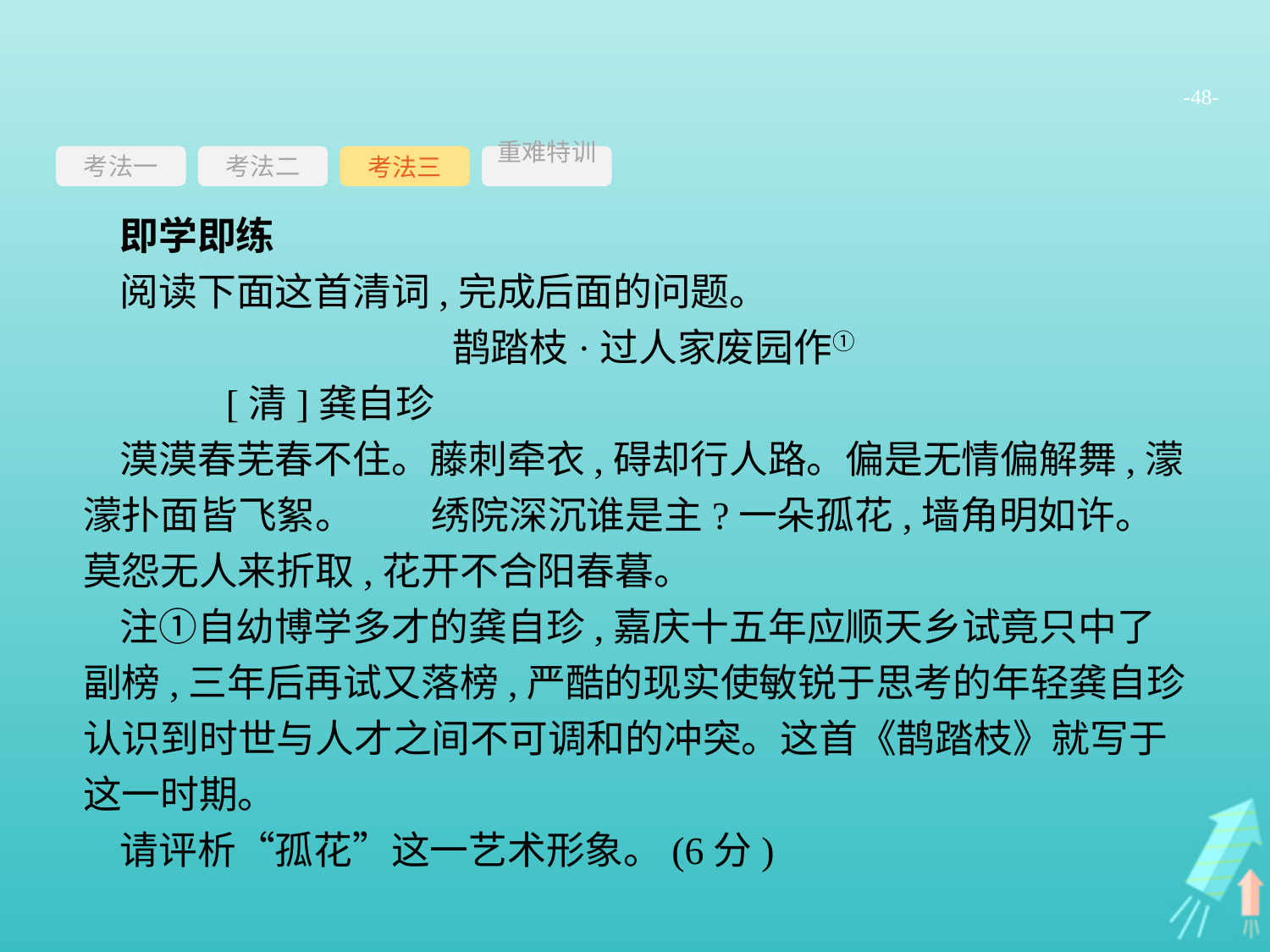

-48-
考法一
考法三
重难特训
考法二
即学即练
阅读下面这首清词,完成后面的问题。
鹊踏枝·过人家废园作①
	[清]龚自珍
漠漠春芜春不住。藤刺牵衣,碍却行人路。偏是无情偏解舞,濛濛扑面皆飞絮。　　绣院深沉谁是主?一朵孤花,墙角明如许。莫怨无人来折取,花开不合阳春暮。
注①自幼博学多才的龚自珍,嘉庆十五年应顺天乡试竟只中了副榜,三年后再试又落榜,严酷的现实使敏锐于思考的年轻龚自珍认识到时世与人才之间不可调和的冲突。这首《鹊踏枝》就写于这一时期。
请评析“孤花”这一艺术形象。(6分)